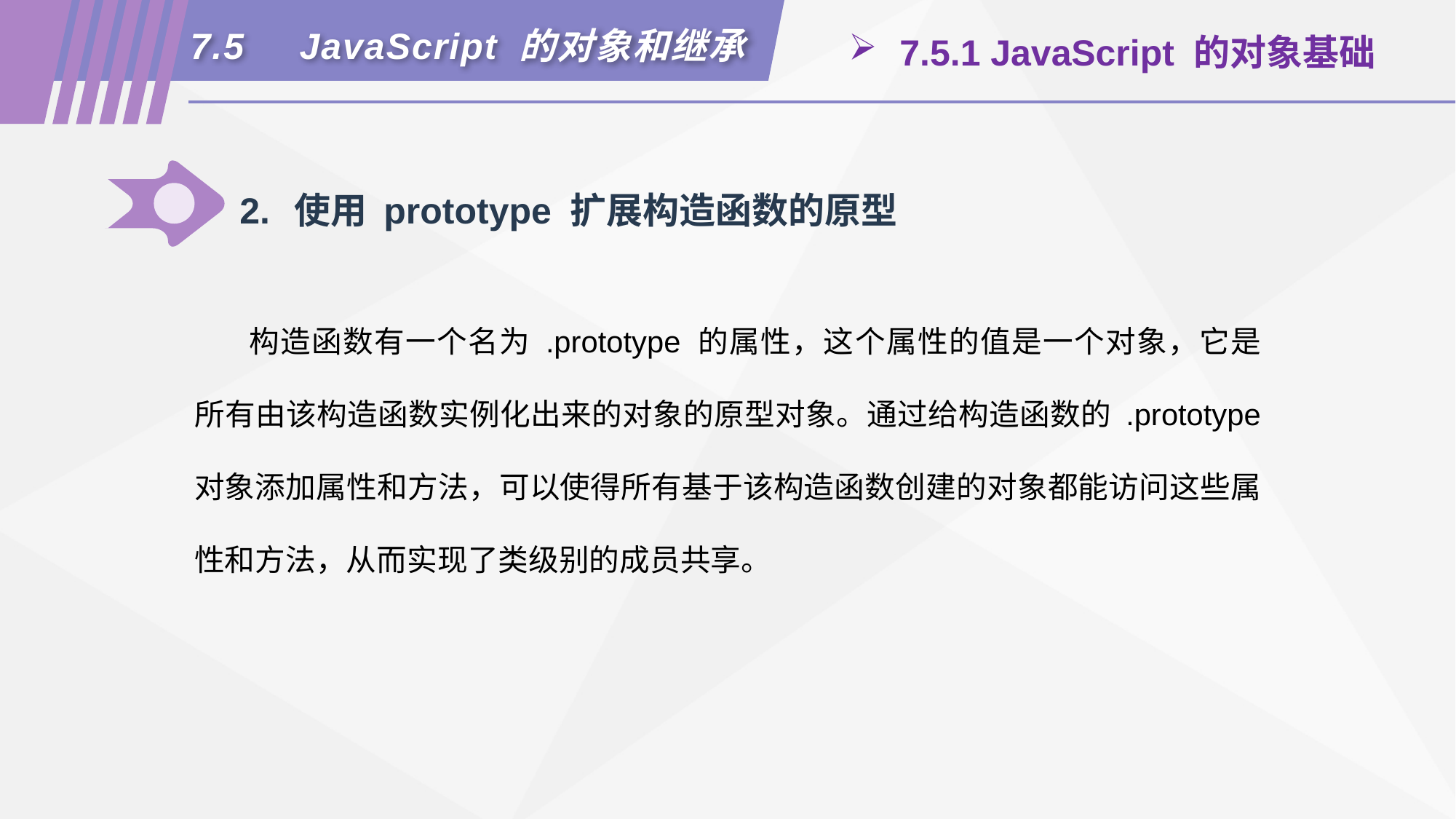

7.5	JavaScript 的对象和继承
 7.5.1 JavaScript 的对象基础

2.	使用 prototype 扩展构造函数的原型
构造函数有一个名为 .prototype 的属性，这个属性的值是一个对象，它是所有由该构造函数实例化出来的对象的原型对象。通过给构造函数的 .prototype 对象添加属性和方法，可以使得所有基于该构造函数创建的对象都能访问这些属性和方法，从而实现了类级别的成员共享。